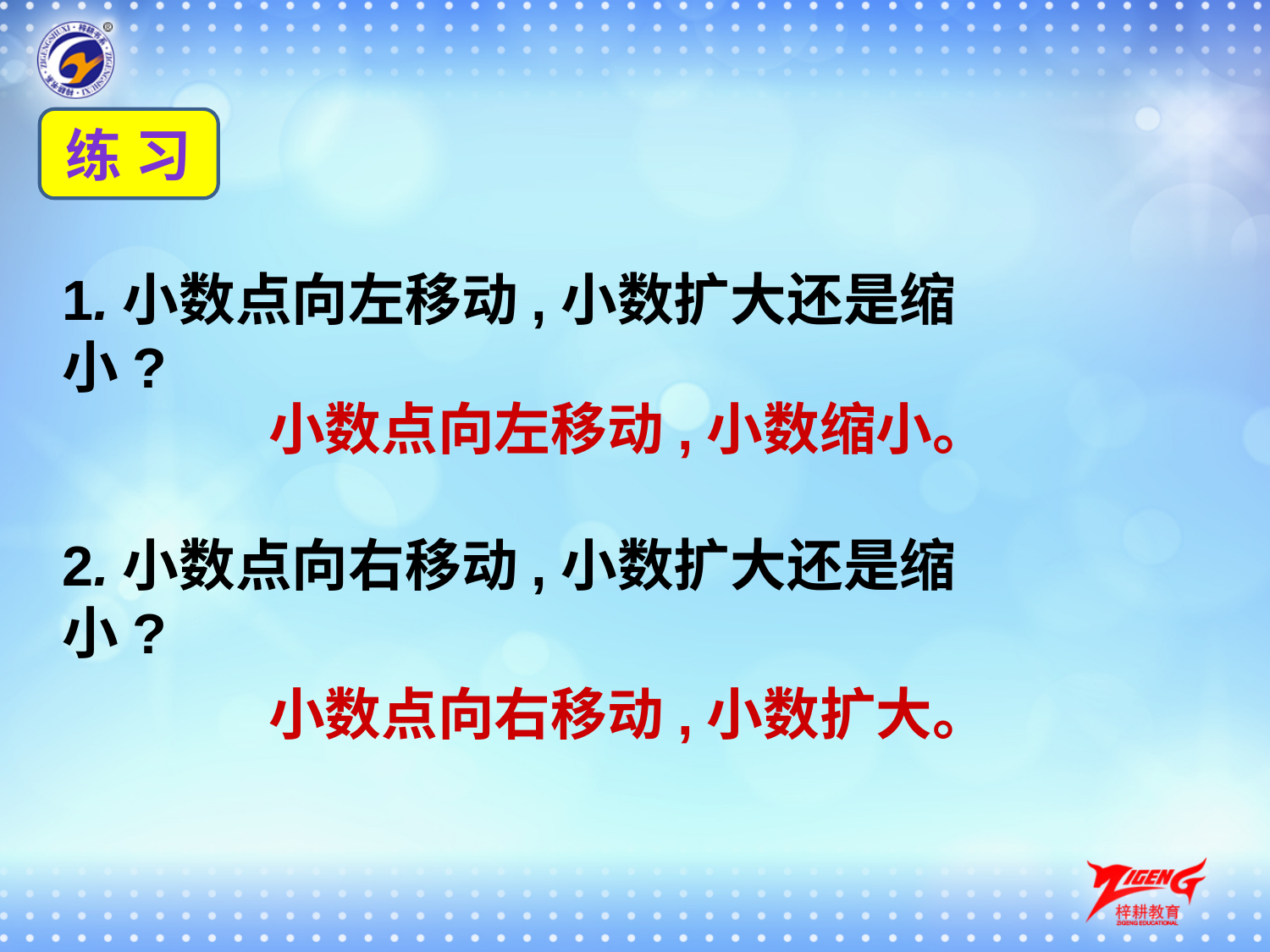

练 习
1.小数点向左移动,小数扩大还是缩小?
小数点向左移动,小数缩小。
2.小数点向右移动,小数扩大还是缩小?
小数点向右移动,小数扩大。